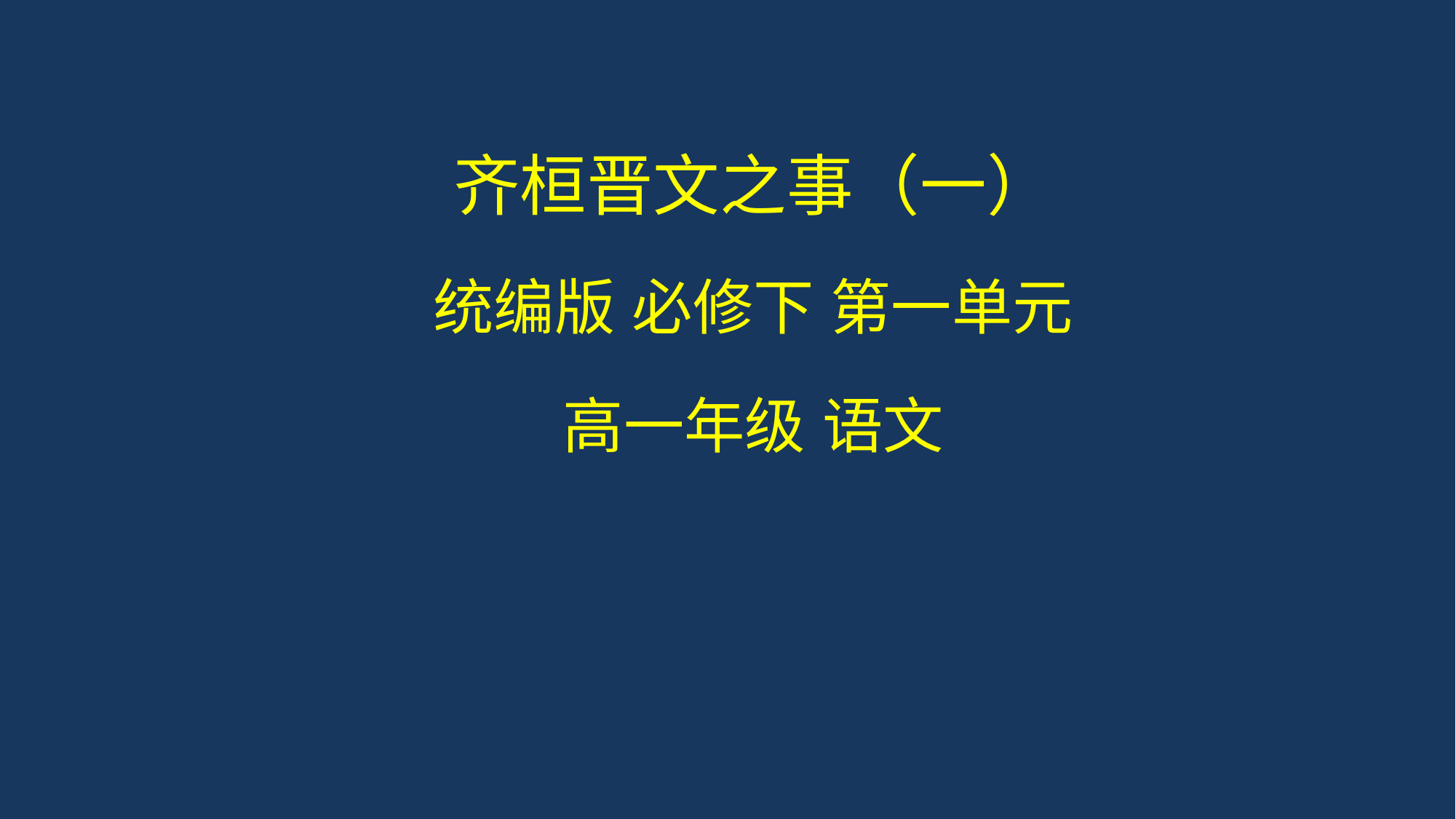

# 齐桓晋文之事（一）
统编版 必修下 第一单元
高一年级 语文